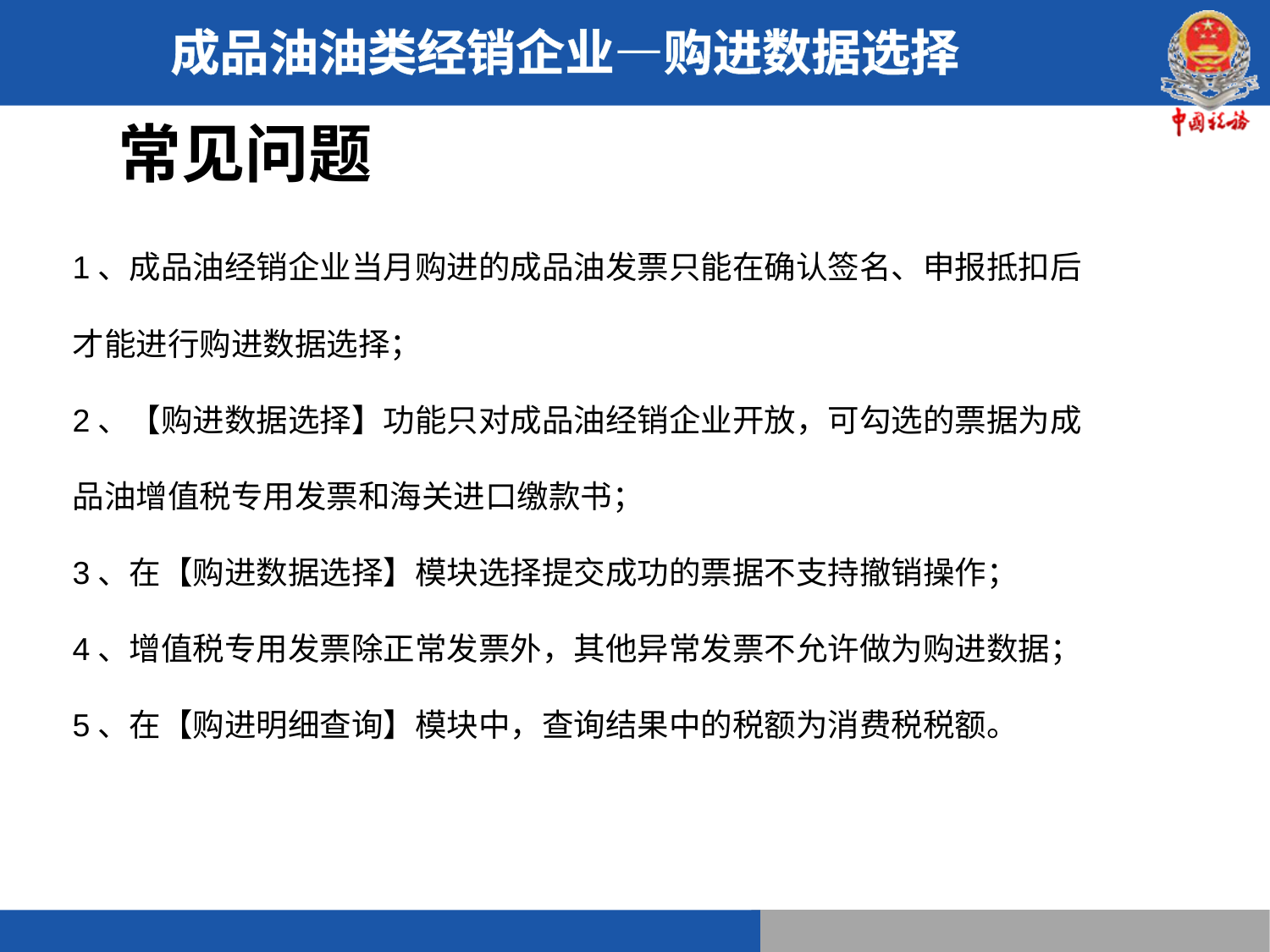

成品油油类经销企业—购进数据选择
常见问题
1、成品油经销企业当月购进的成品油发票只能在确认签名、申报抵扣后才能进行购进数据选择；
2、【购进数据选择】功能只对成品油经销企业开放，可勾选的票据为成品油增值税专用发票和海关进口缴款书；
3、在【购进数据选择】模块选择提交成功的票据不支持撤销操作；
4、增值税专用发票除正常发票外，其他异常发票不允许做为购进数据；
5、在【购进明细查询】模块中，查询结果中的税额为消费税税额。
72